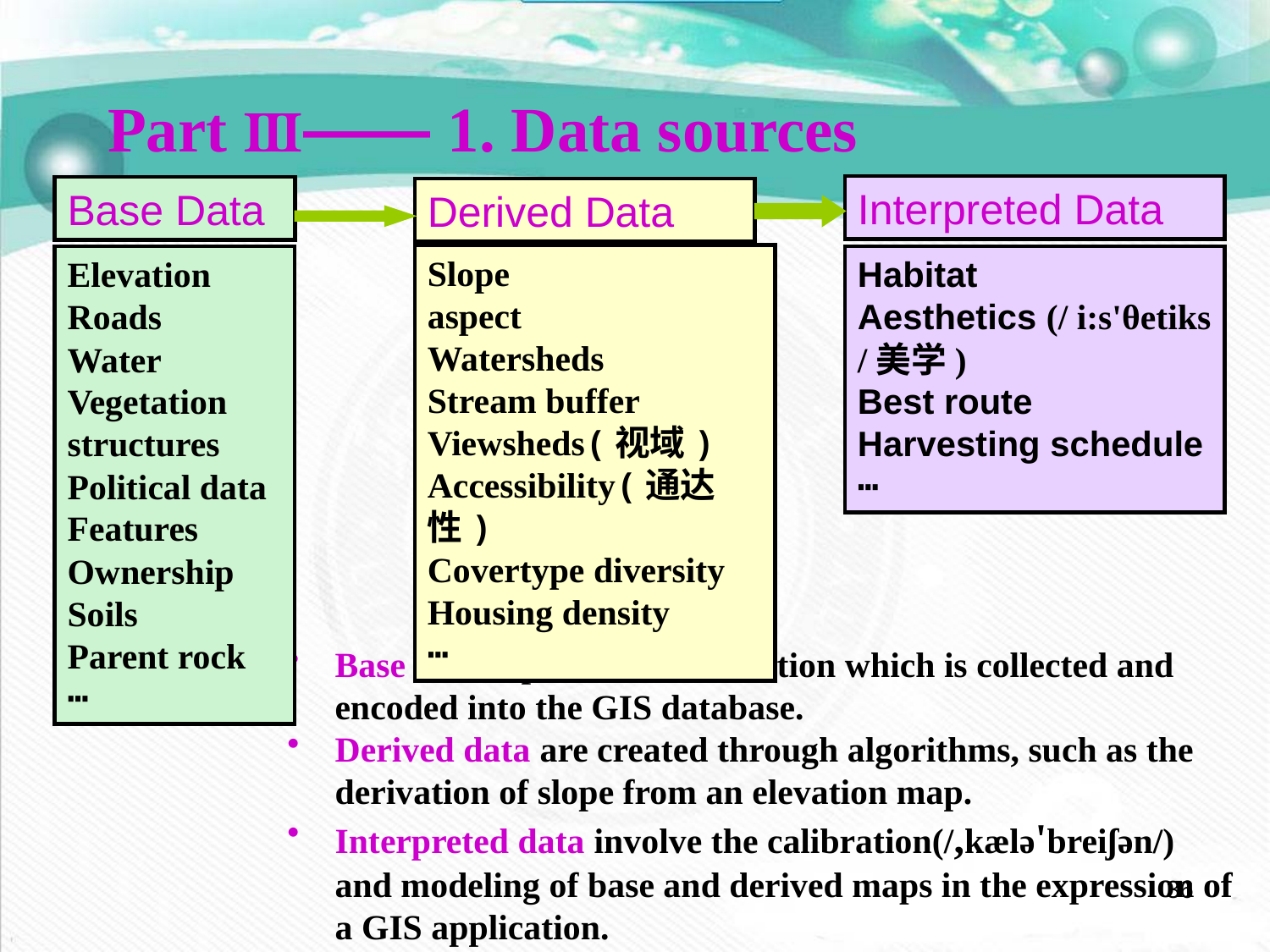

Part Ⅲ—— 1. Data sources
Interpreted Data
Base Data
Derived Data

Slope
aspect
Watersheds
Stream buffer
Viewsheds(视域)
Accessibility(通达性)
Covertype diversity
Housing density
┅
Elevation
Roads
Water
Vegetation
structures
Political data
Features
Ownership
Soils
Parent rock
┅
Habitat
Aesthetics (/ i:s'θetiks /美学)
Best route
Harvesting schedule
┅
Base data represents information which is collected and encoded into the GIS database.
Derived data are created through algorithms, such as the derivation of slope from an elevation map.
Interpreted data involve the calibration(/,kælə'breiʃən/) and modeling of base and derived maps in the expression of a GIS application.
36